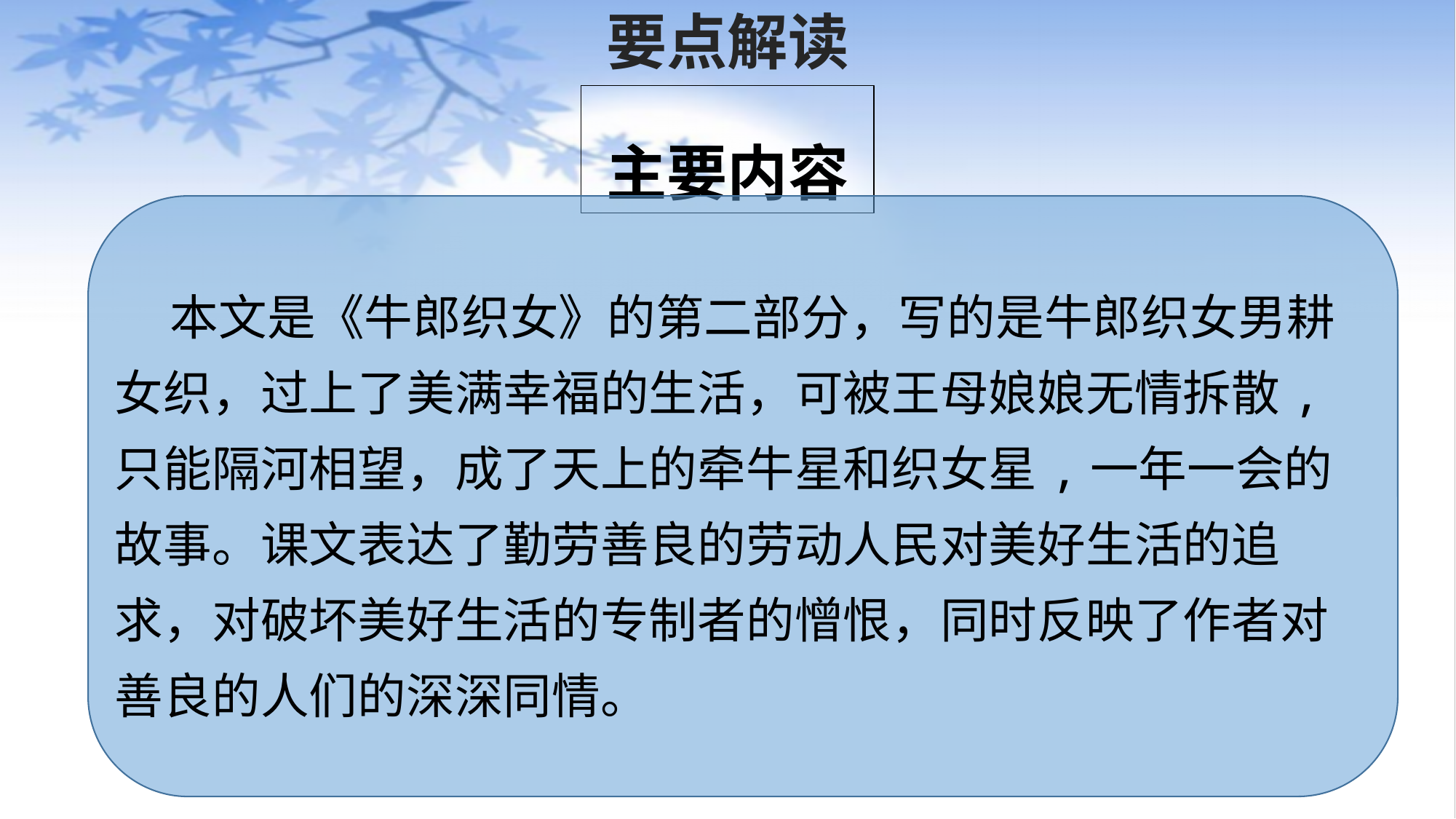

# 要点解读
主要内容

    本文是《牛郎织女》的第二部分，写的是牛郎织女男耕女织，过上了美满幸福的生活，可被王母娘娘无情拆散,只能隔河相望，成了天上的牵牛星和织女星,一年一会的故事。课文表达了勤劳善良的劳动人民对美好生活的追求，对破坏美好生活的专制者的憎恨，同时反映了作者对善良的人们的深深同情。